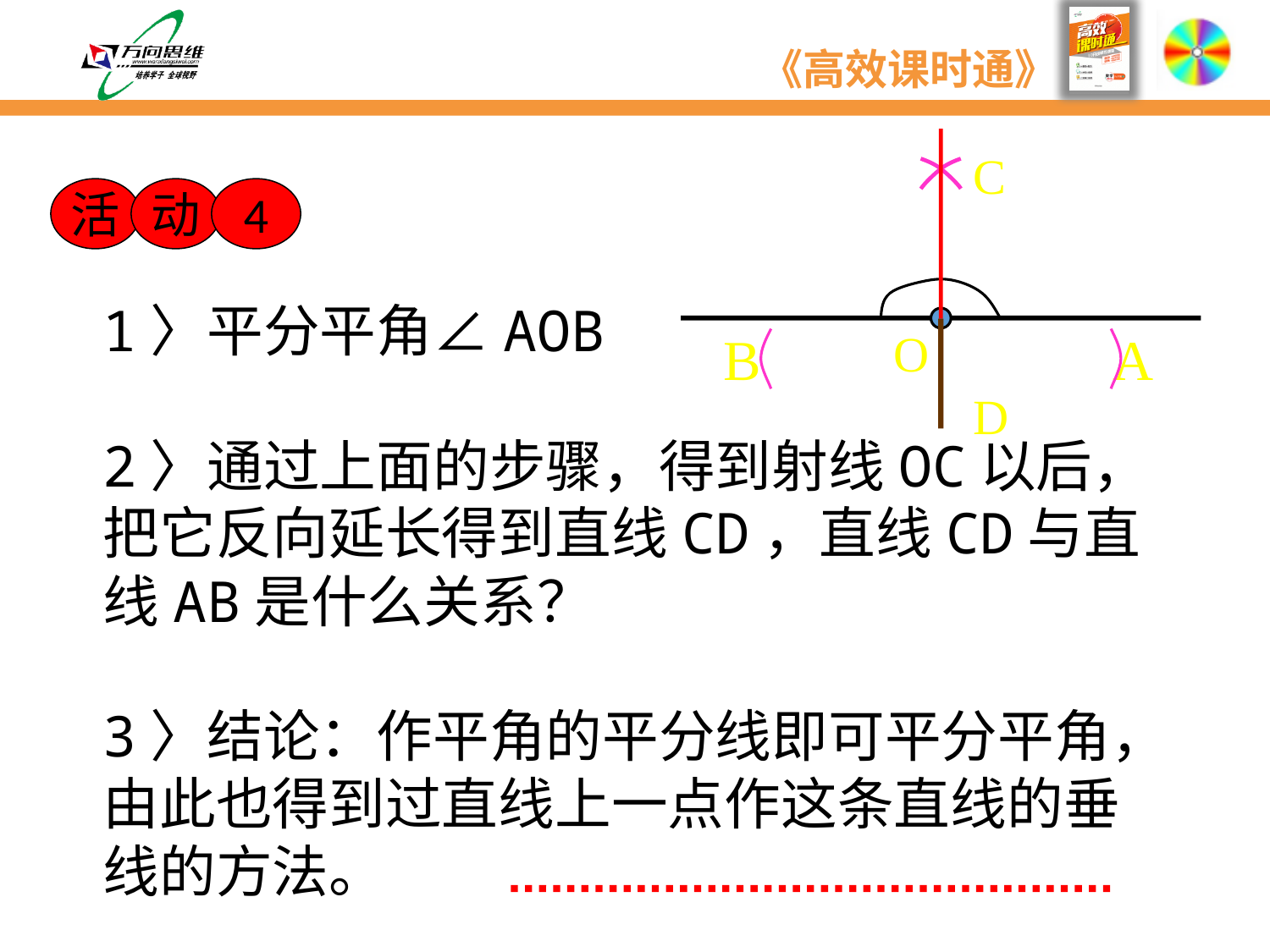

C

活
动
4

B
A

O
1〉平分平角∠AOB

2〉通过上面的步骤，得到射线OC以后，把它反向延长得到直线CD，直线CD与直线AB是什么关系？

3〉结论：作平角的平分线即可平分平角，由此也得到过直线上一点作这条直线的垂线的方法。

D